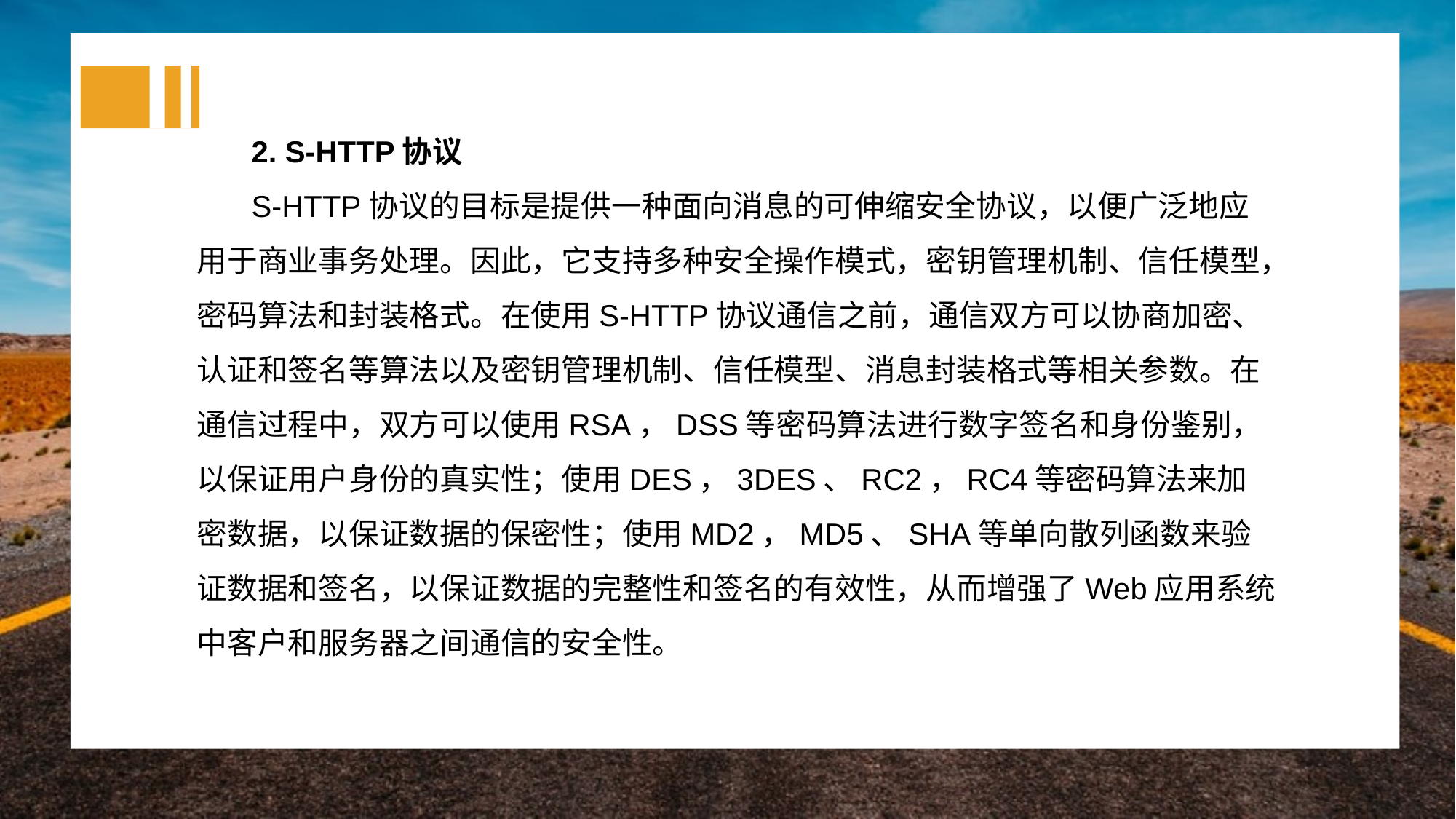

2. S-HTTP协议
S-HTTP协议的目标是提供一种面向消息的可伸缩安全协议，以便广泛地应用于商业事务处理。因此，它支持多种安全操作模式，密钥管理机制、信任模型，密码算法和封装格式。在使用S-HTTP协议通信之前，通信双方可以协商加密、认证和签名等算法以及密钥管理机制、信任模型、消息封装格式等相关参数。在通信过程中，双方可以使用RSA，DSS等密码算法进行数字签名和身份鉴别，以保证用户身份的真实性；使用DES，3DES、RC2，RC4等密码算法来加密数据，以保证数据的保密性；使用MD2，MD5、SHA等单向散列函数来验证数据和签名，以保证数据的完整性和签名的有效性，从而增强了Web应用系统中客户和服务器之间通信的安全性。